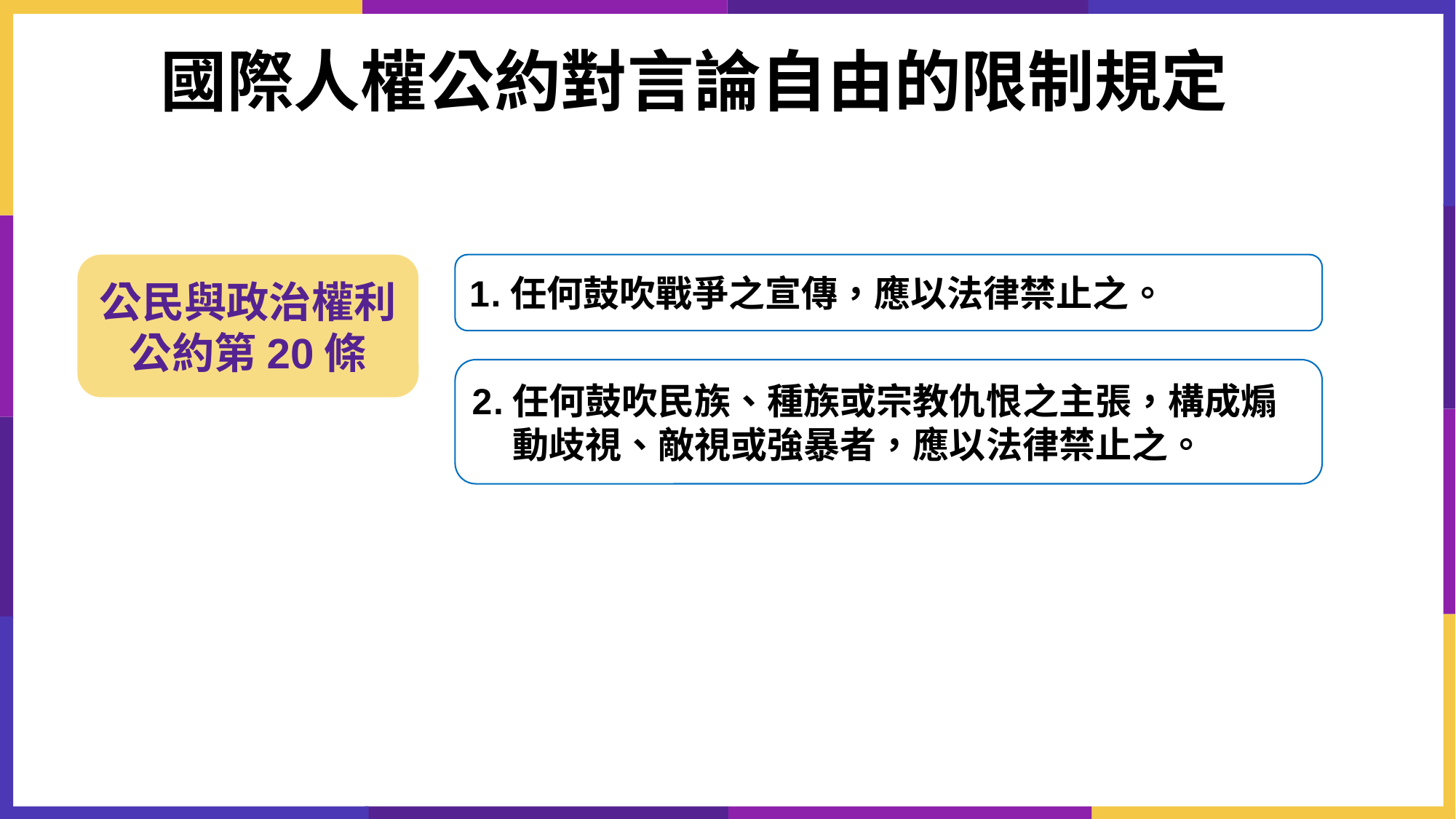

國際人權公約對言論自由的限制規定
公民與政治權利公約第20條
任何鼓吹戰爭之宣傳，應以法律禁止之。
任何鼓吹民族、種族或宗教仇恨之主張，構成煽動歧視、敵視或強暴者，應以法律禁止之。